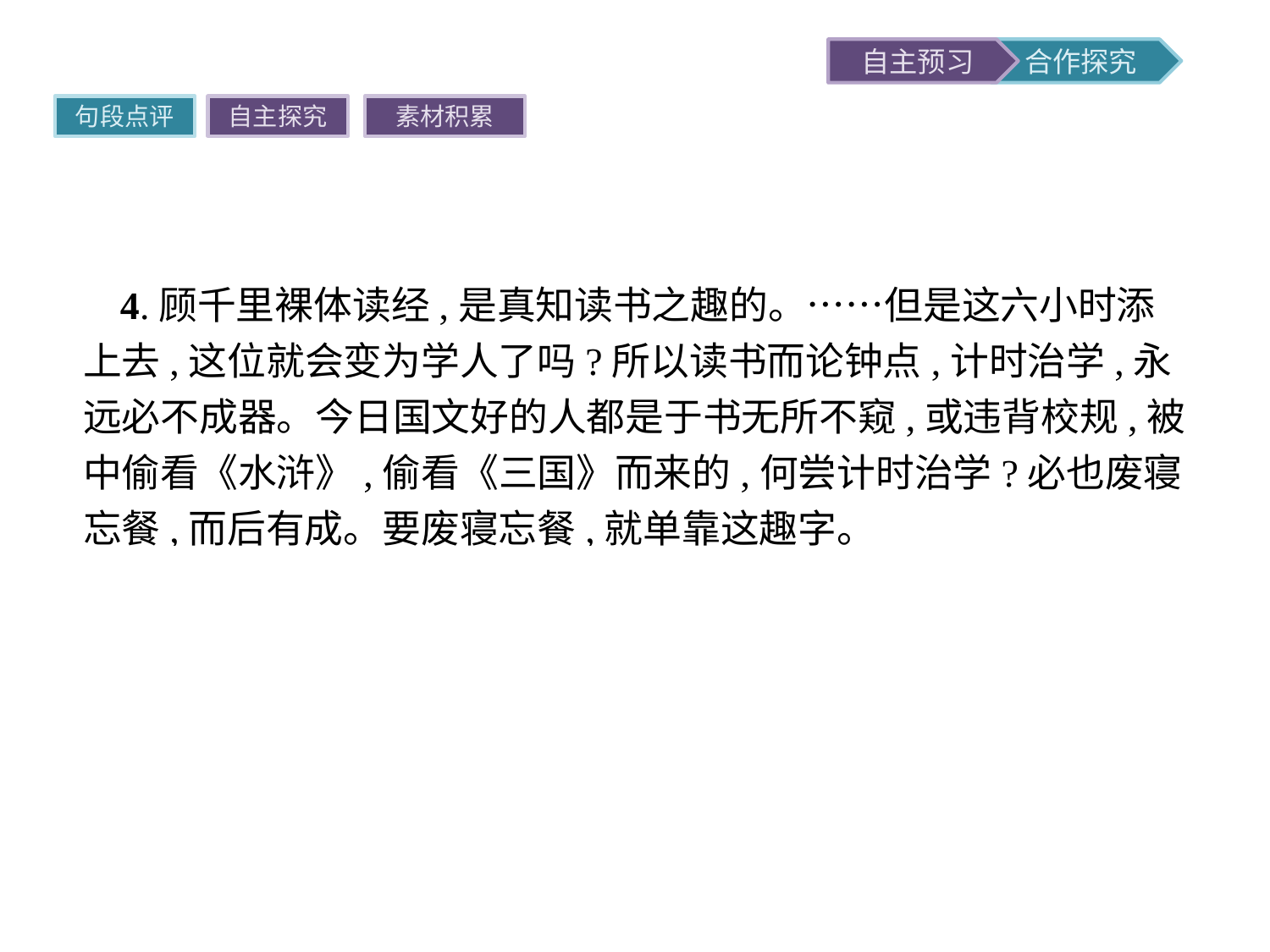

句段点评
自主探究
素材积累
4.顾千里裸体读经,是真知读书之趣的。……但是这六小时添上去,这位就会变为学人了吗?所以读书而论钟点,计时治学,永远必不成器。今日国文好的人都是于书无所不窥,或违背校规,被中偷看《水浒》,偷看《三国》而来的,何尝计时治学?必也废寝忘餐,而后有成。要废寝忘餐,就单靠这趣字。
点评运用“永远”“必”以及“单靠”中的“单”这样极端的限制性词语,结合一个反问句,强调了“趣”在读书治学中的重要作用,也批判了机械教育的危害。